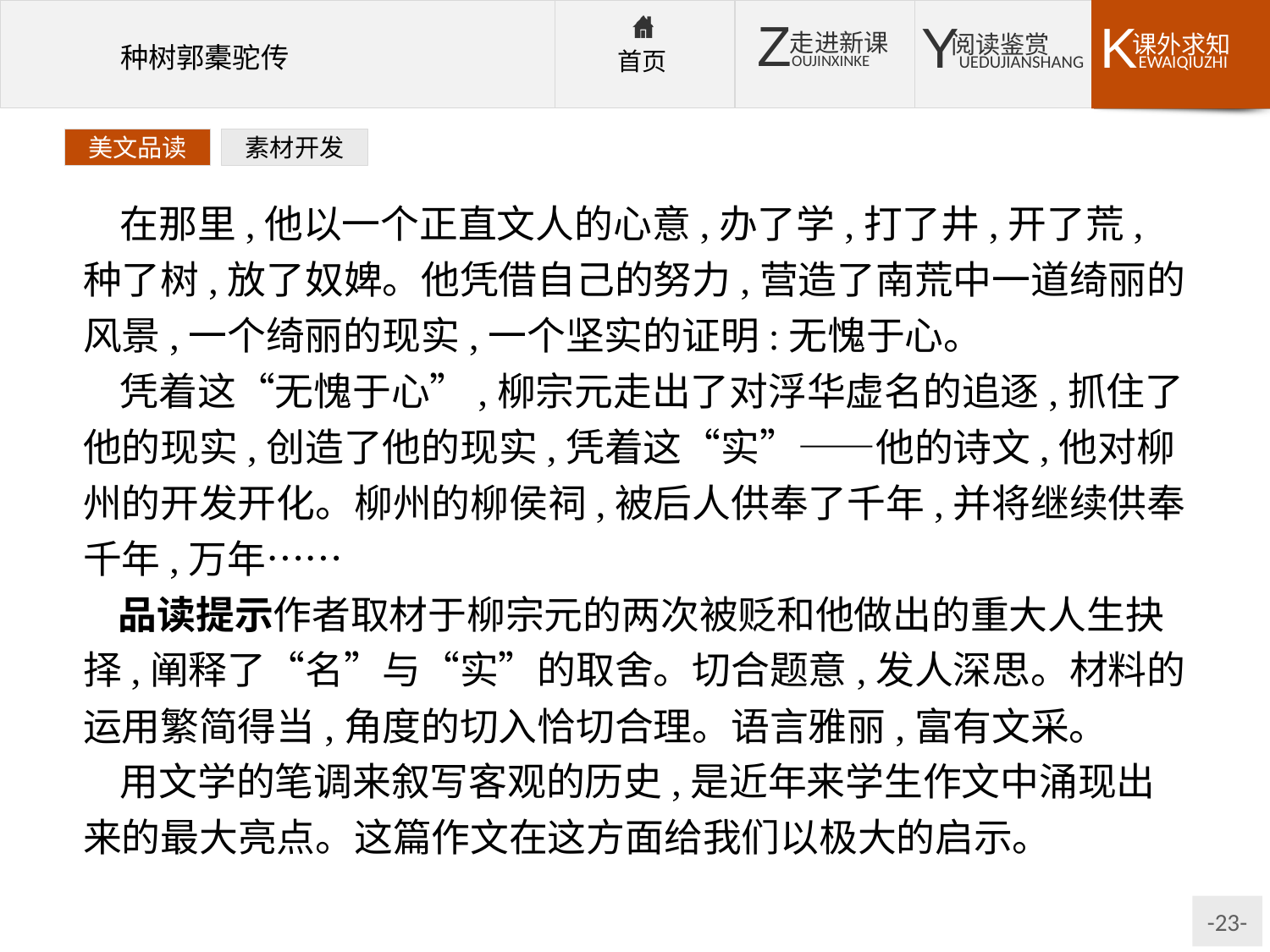

美文品读
素材开发
在那里,他以一个正直文人的心意,办了学,打了井,开了荒,种了树,放了奴婢。他凭借自己的努力,营造了南荒中一道绮丽的风景,一个绮丽的现实,一个坚实的证明:无愧于心。
凭着这“无愧于心”,柳宗元走出了对浮华虚名的追逐,抓住了他的现实,创造了他的现实,凭着这“实”——他的诗文,他对柳州的开发开化。柳州的柳侯祠,被后人供奉了千年,并将继续供奉千年,万年……
品读提示作者取材于柳宗元的两次被贬和他做出的重大人生抉择,阐释了“名”与“实”的取舍。切合题意,发人深思。材料的运用繁简得当,角度的切入恰切合理。语言雅丽,富有文采。
用文学的笔调来叙写客观的历史,是近年来学生作文中涌现出来的最大亮点。这篇作文在这方面给我们以极大的启示。